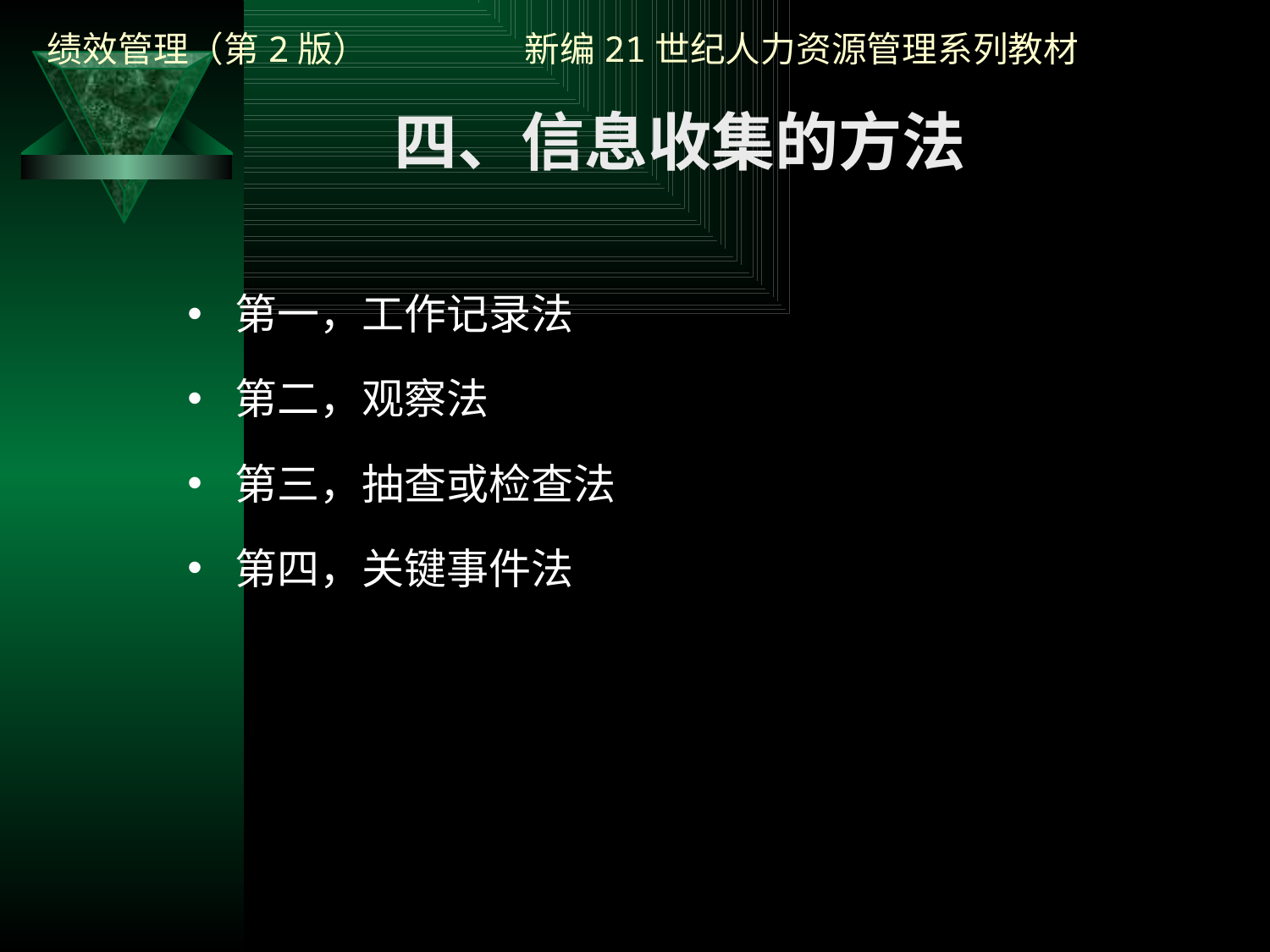

四、信息收集的方法
第一，工作记录法
第二，观察法
第三，抽查或检查法
第四，关键事件法